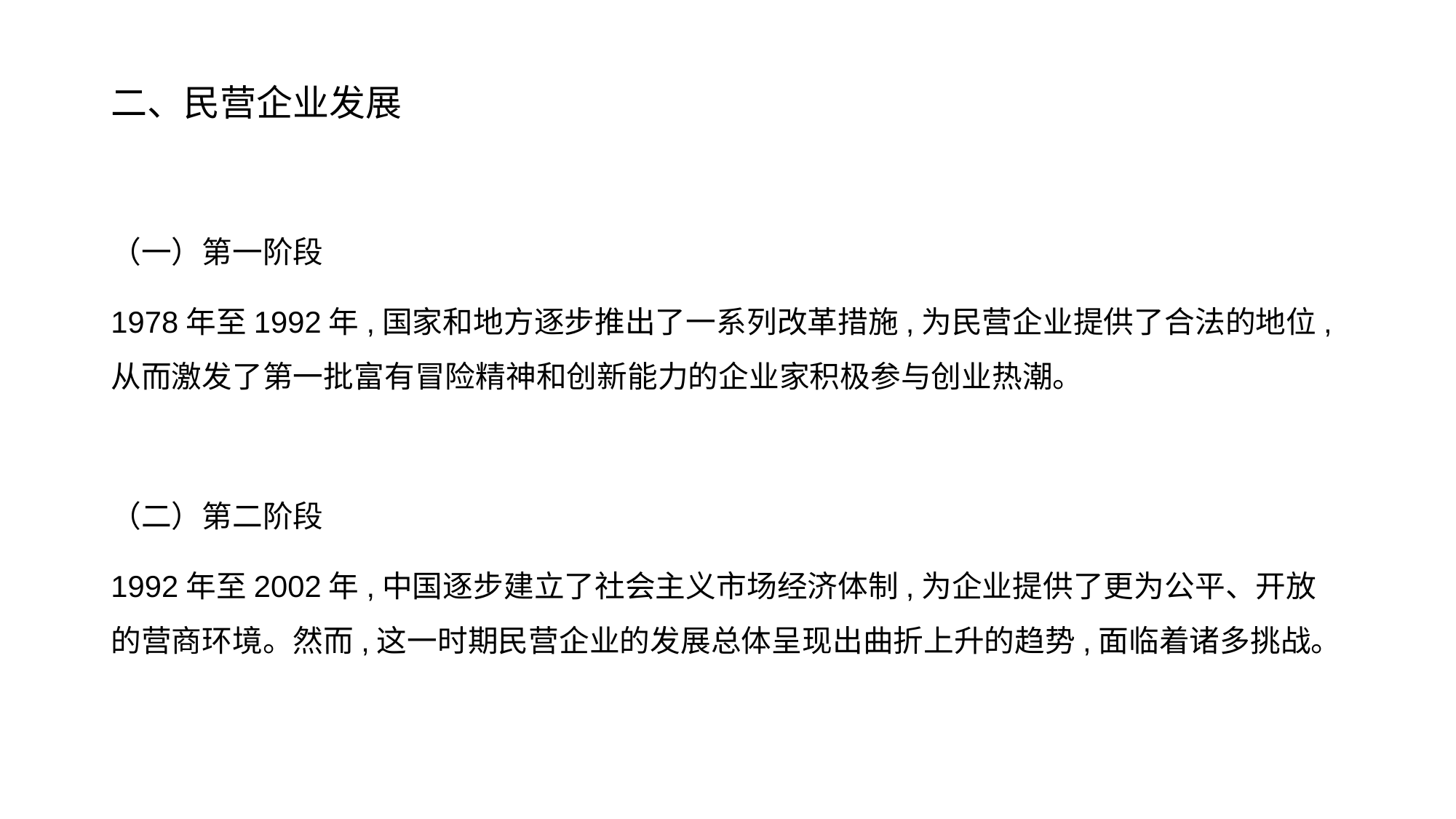

# 二、民营企业发展
（一）第一阶段
1978年至1992年,国家和地方逐步推出了一系列改革措施,为民营企业提供了合法的地位,从而激发了第一批富有冒险精神和创新能力的企业家积极参与创业热潮。

（二）第二阶段
1992年至2002年,中国逐步建立了社会主义市场经济体制,为企业提供了更为公平、开放的营商环境。然而,这一时期民营企业的发展总体呈现出曲折上升的趋势,面临着诸多挑战。